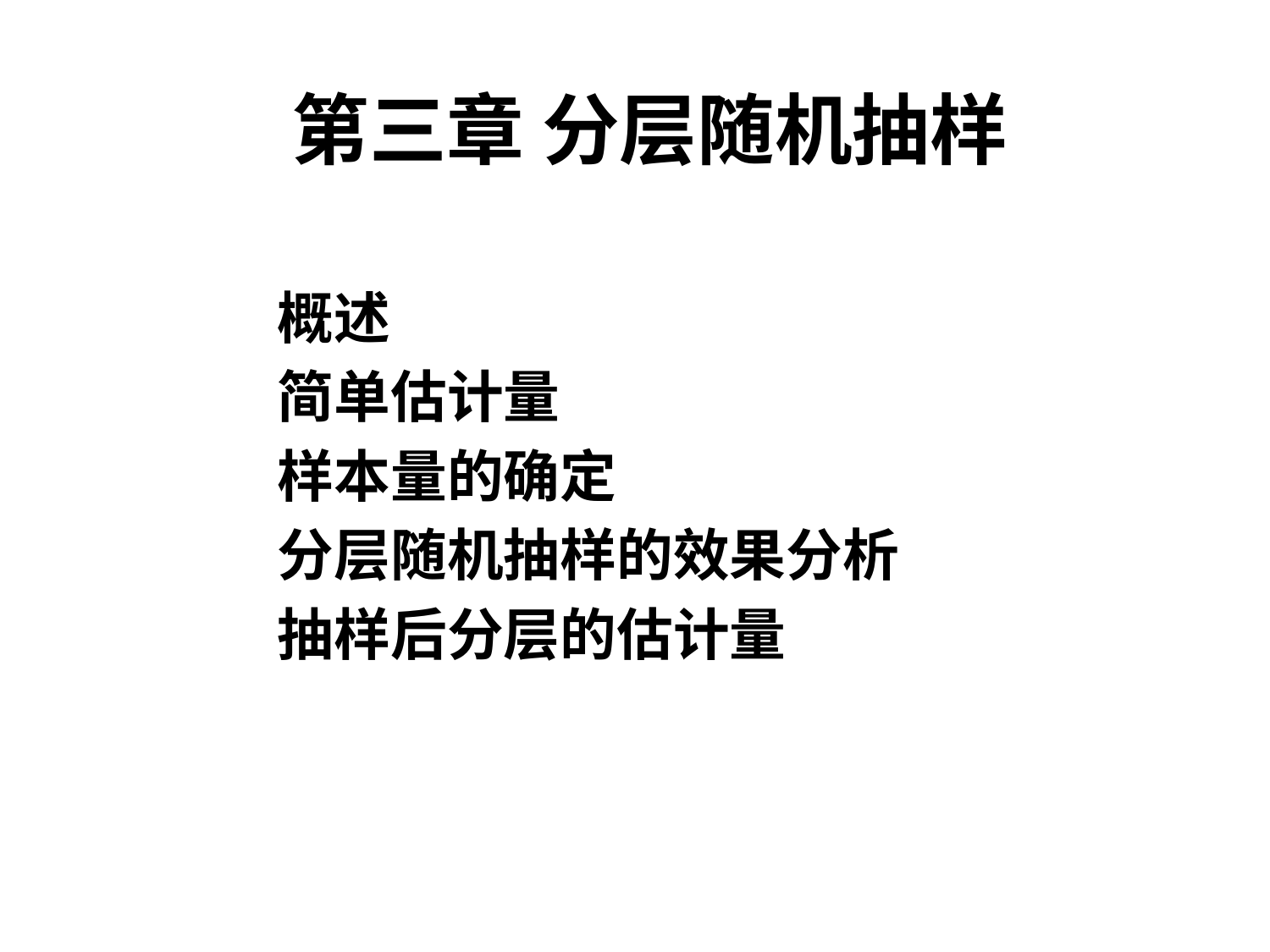

# 第三章 分层随机抽样
概述
简单估计量
样本量的确定
分层随机抽样的效果分析
抽样后分层的估计量